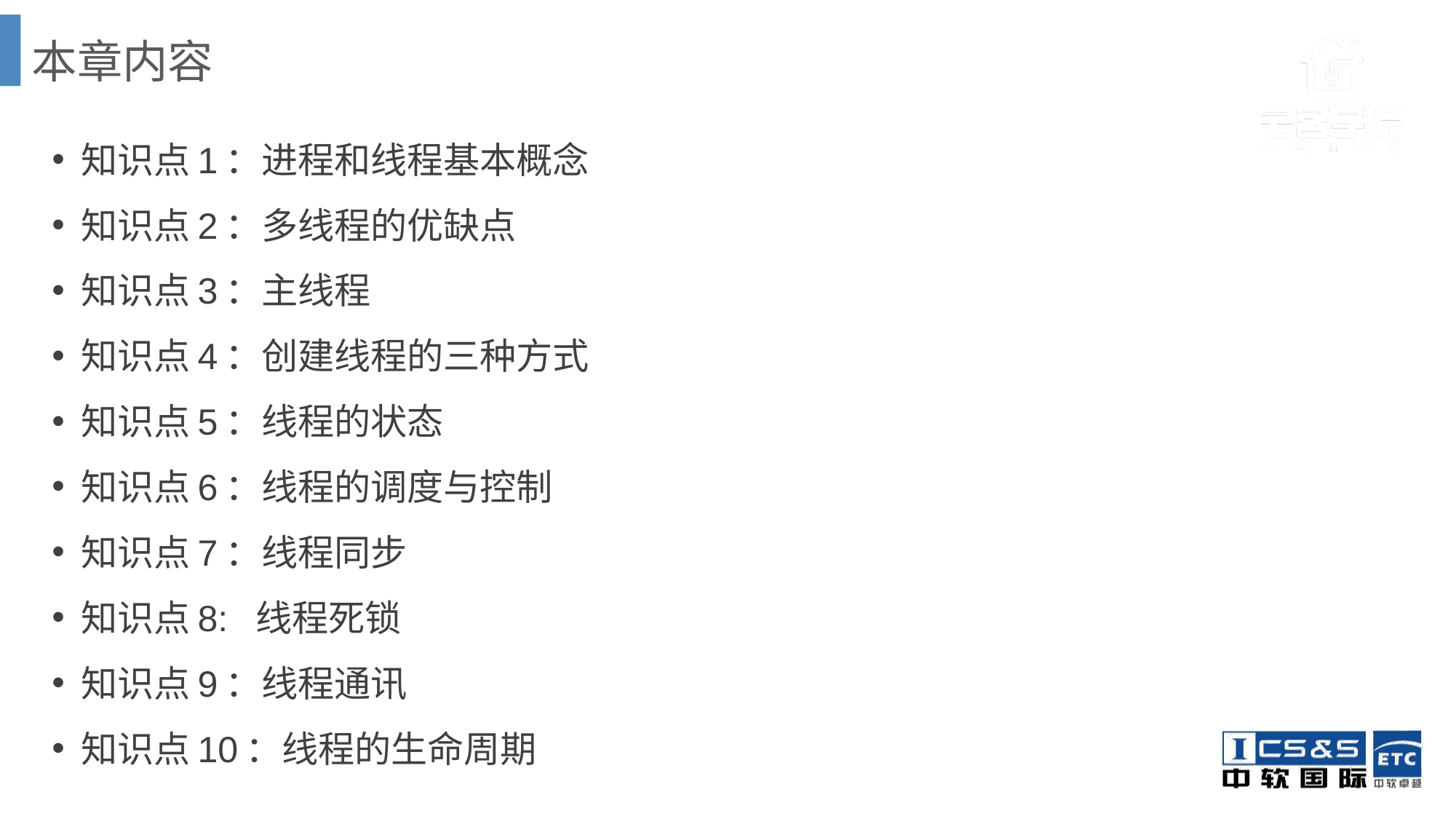

# 本章内容
知识点1：进程和线程基本概念
知识点2：多线程的优缺点
知识点3：主线程
知识点4：创建线程的三种方式
知识点5：线程的状态
知识点6：线程的调度与控制
知识点7：线程同步
知识点8:  线程死锁
知识点9：线程通讯
知识点10：线程的生命周期